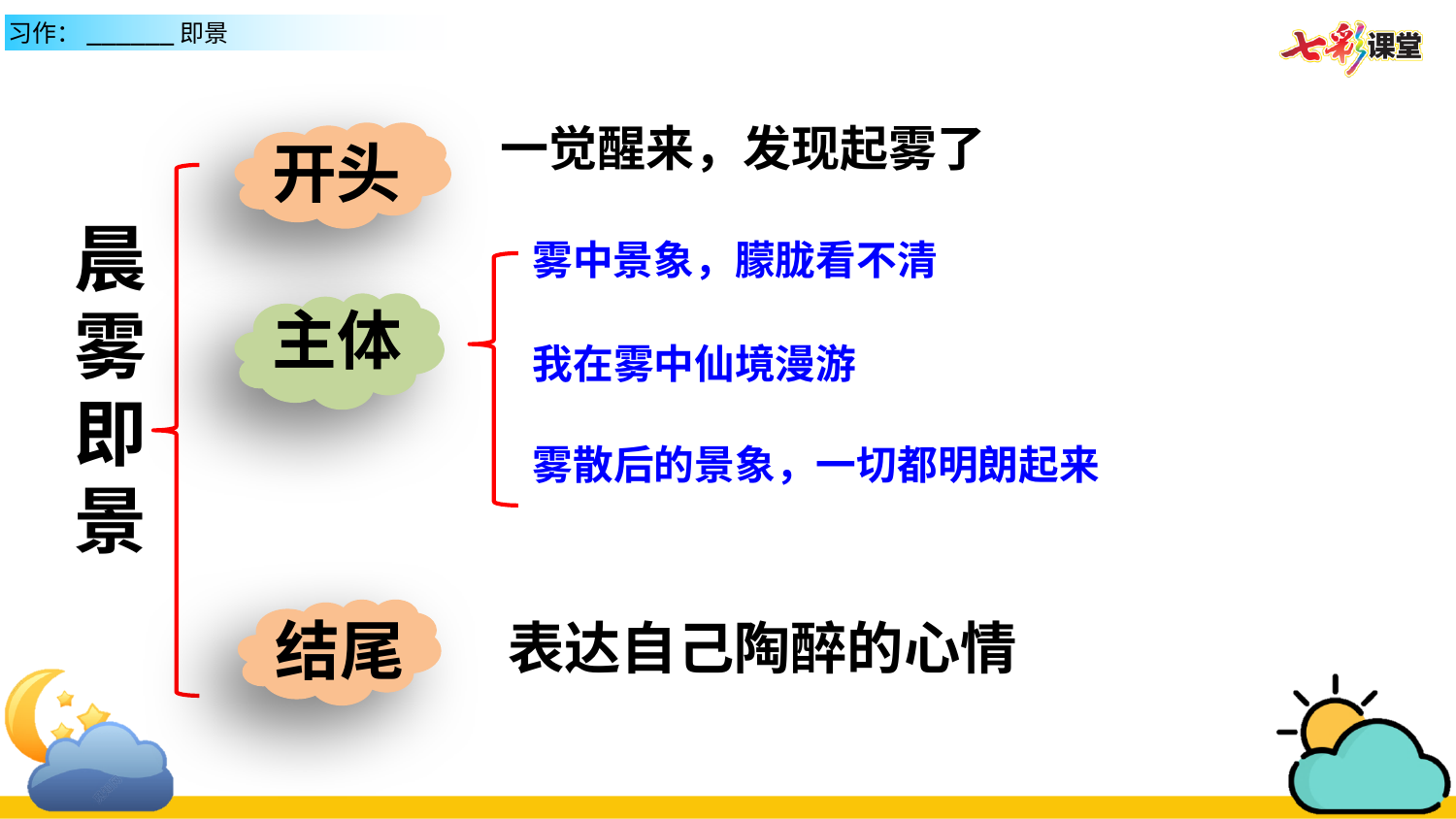

一觉醒来，发现起雾了

开头

晨雾即景
雾中景象，朦胧看不清

主体

我在雾中仙境漫游
雾散后的景象，一切都明朗起来

结尾
表达自己陶醉的心情